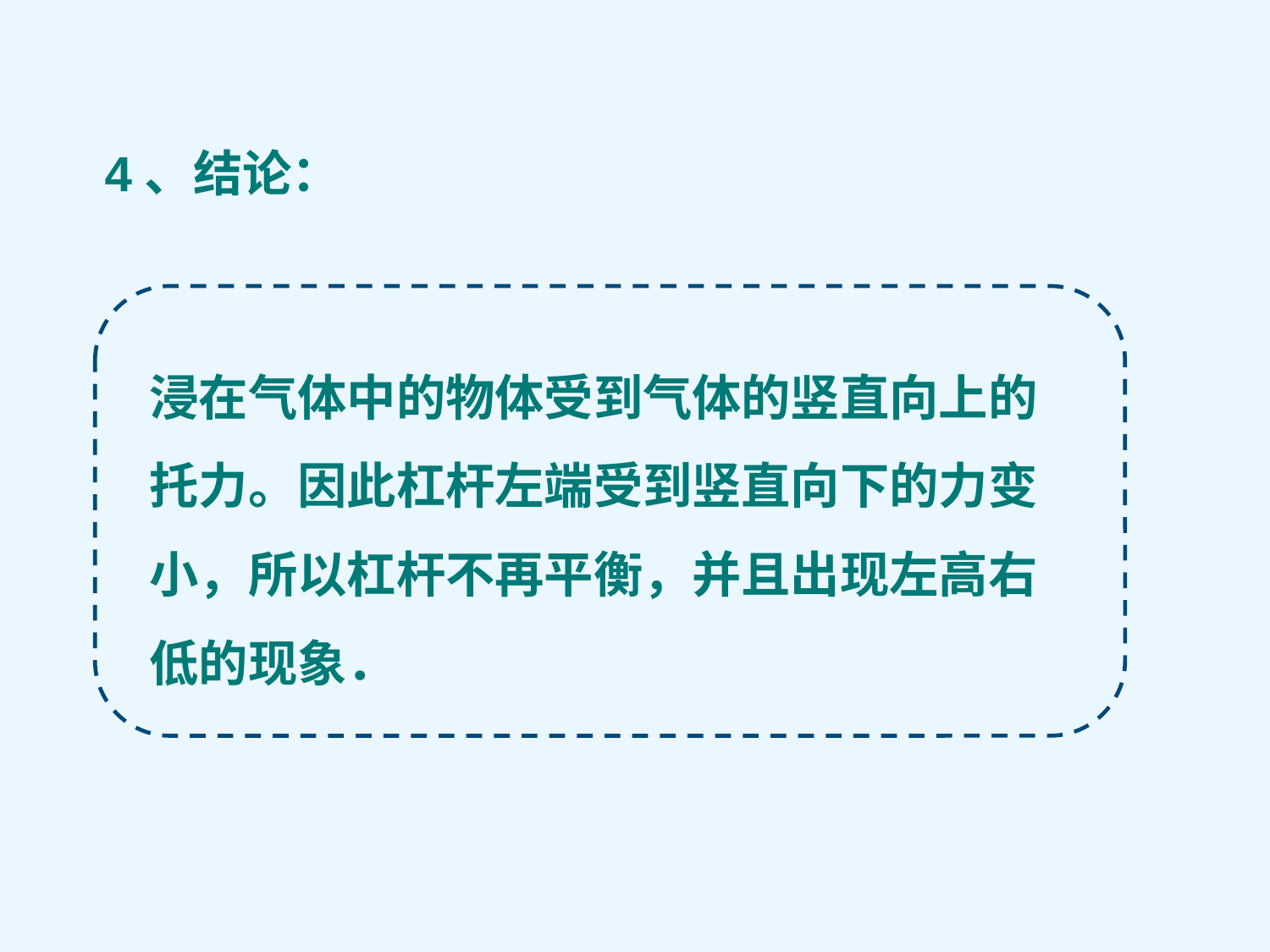

4、结论：

浸在气体中的物体受到气体的竖直向上的托力。因此杠杆左端受到竖直向下的力变小，所以杠杆不再平衡，并且出现左高右低的现象．